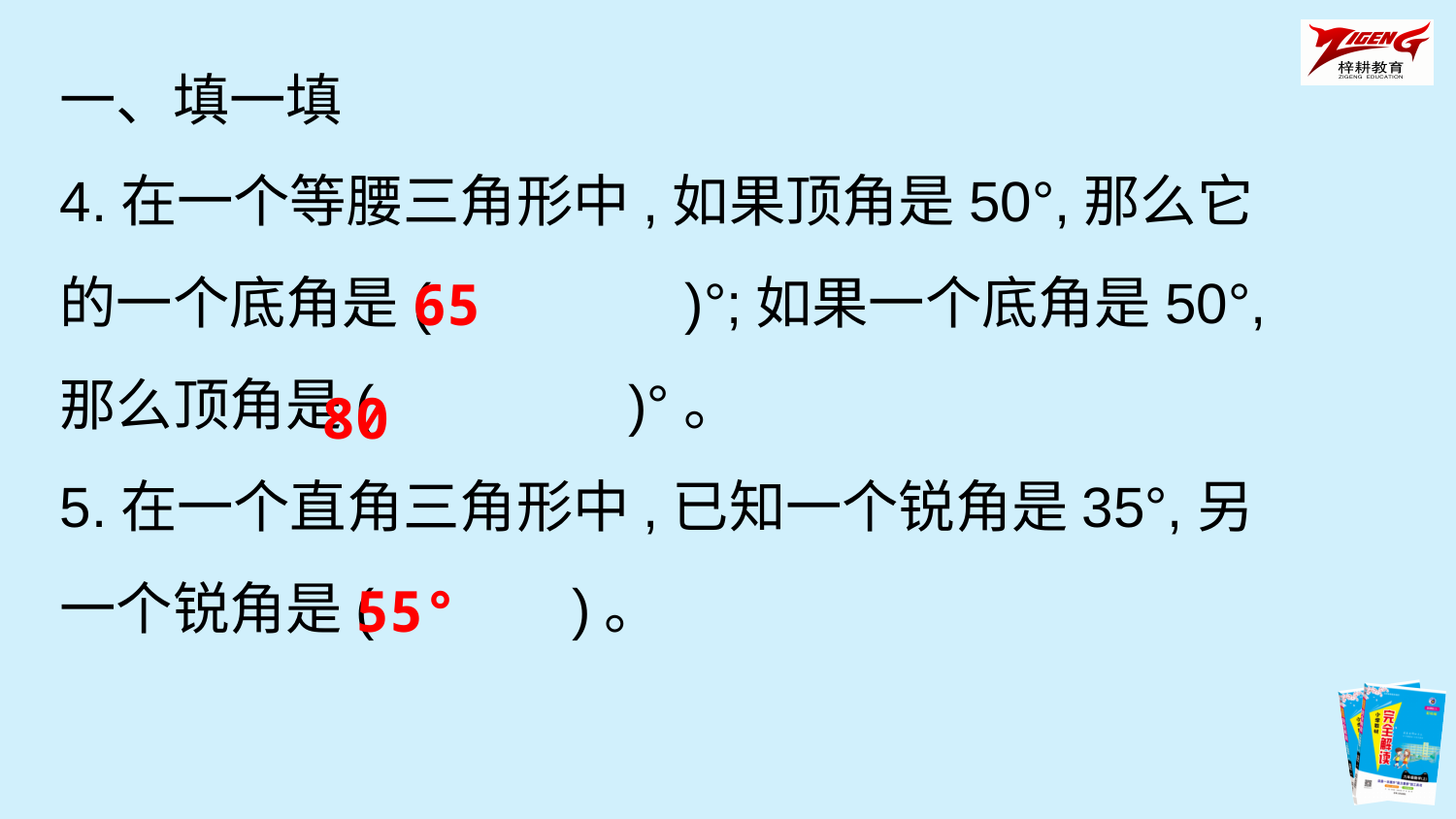

一、填一填
4.在一个等腰三角形中,如果顶角是50°,那么它的一个底角是(　　　　)°;如果一个底角是50°,那么顶角是(　　　　)°。
5.在一个直角三角形中,已知一个锐角是35°,另一个锐角是(　　　)。
65
80
55°